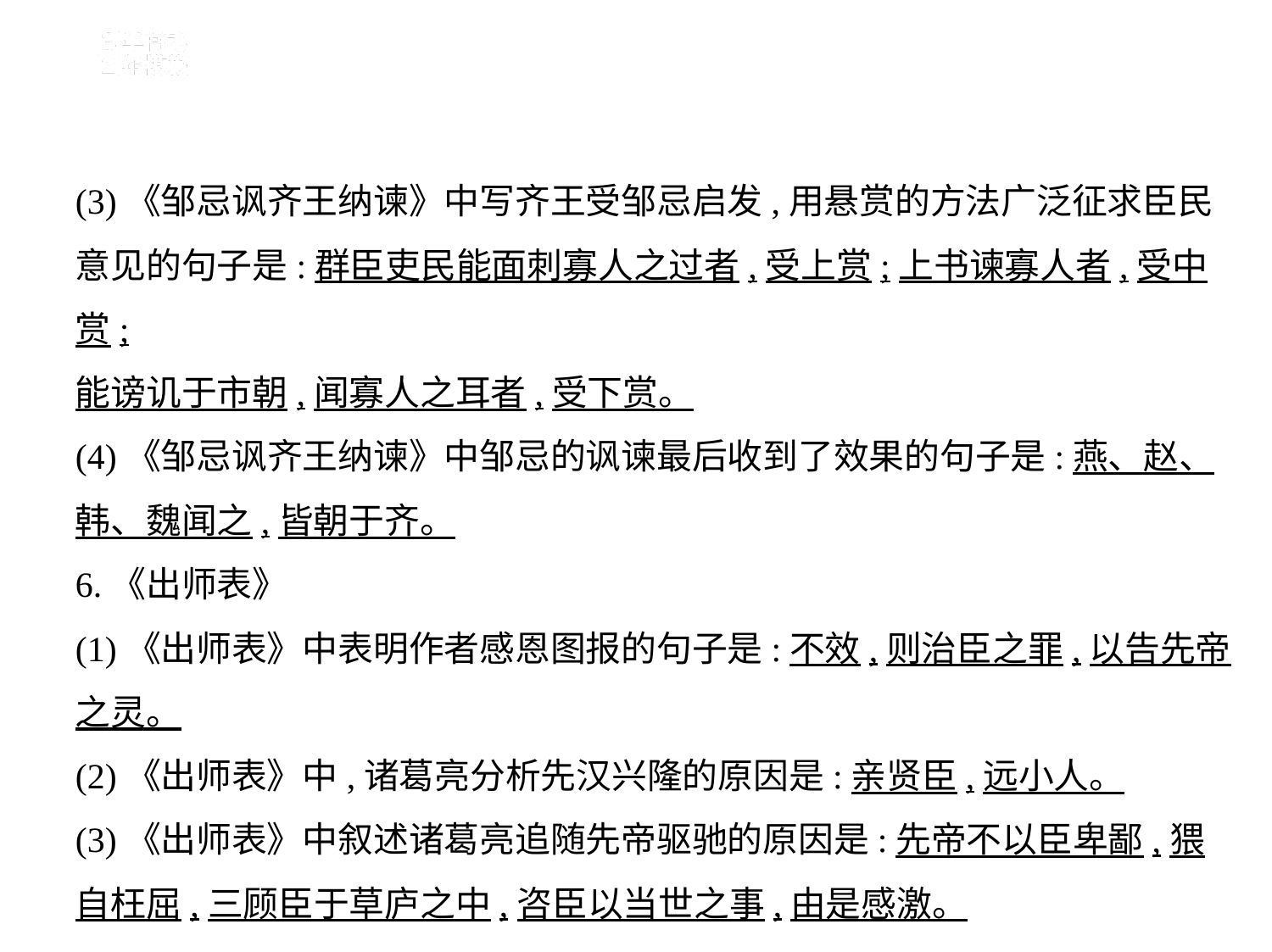

(3)《邹忌讽齐王纳谏》中写齐王受邹忌启发,用悬赏的方法广泛征求臣民
意见的句子是:群臣吏民能面刺寡人之过者,受上赏;上书谏寡人者,受中赏;
能谤讥于市朝,闻寡人之耳者,受下赏。
(4)《邹忌讽齐王纳谏》中邹忌的讽谏最后收到了效果的句子是:燕、赵、
韩、魏闻之,皆朝于齐。
6.《出师表》
(1)《出师表》中表明作者感恩图报的句子是:不效,则治臣之罪,以告先帝
之灵。
(2)《出师表》中,诸葛亮分析先汉兴隆的原因是:亲贤臣,远小人。
(3)《出师表》中叙述诸葛亮追随先帝驱驰的原因是:先帝不以臣卑鄙,猥
自枉屈,三顾臣于草庐之中,咨臣以当世之事,由是感激。